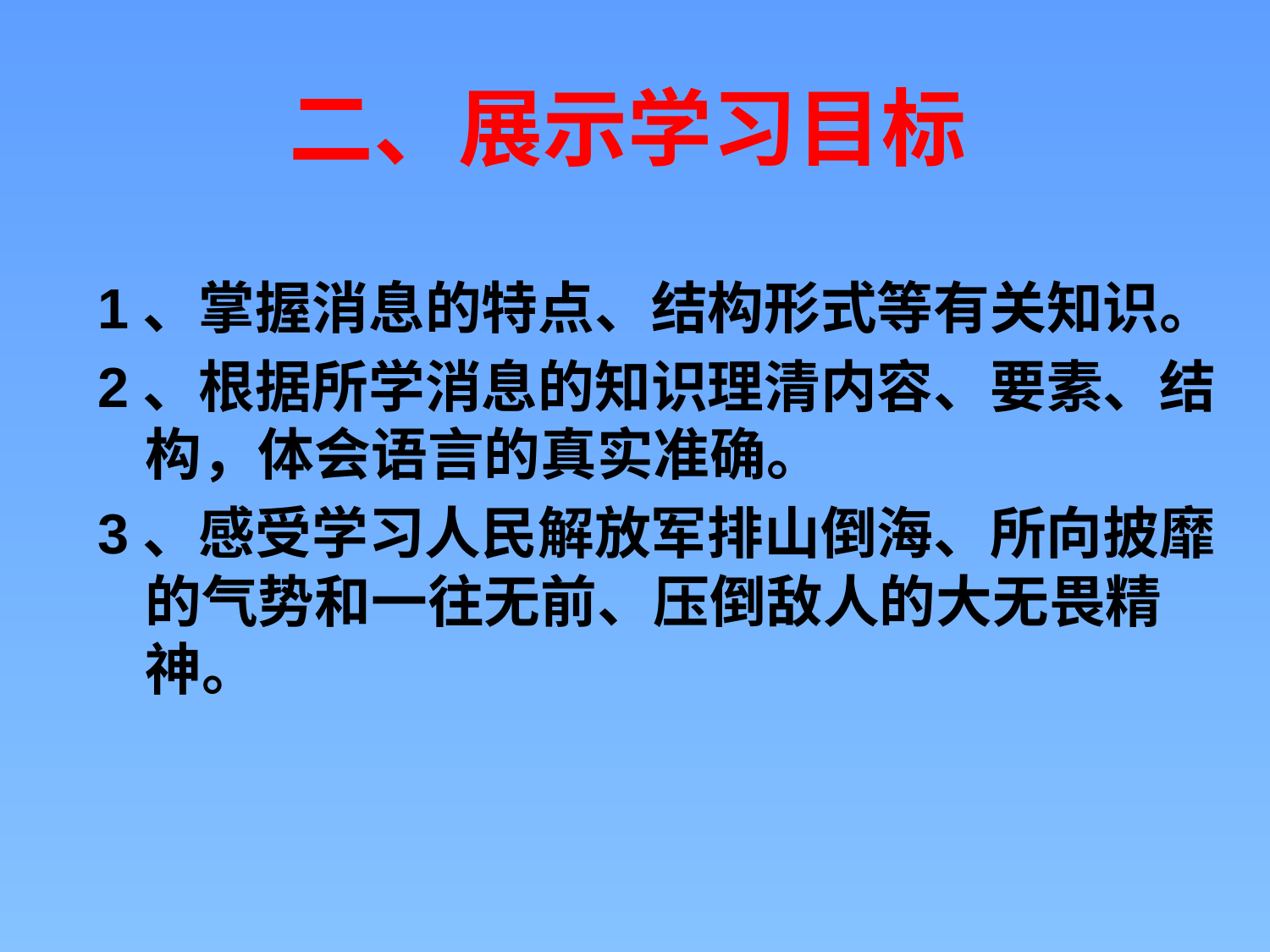

# 二、展示学习目标
1、掌握消息的特点、结构形式等有关知识。
2、根据所学消息的知识理清内容、要素、结构，体会语言的真实准确。
3、感受学习人民解放军排山倒海、所向披靡的气势和一往无前、压倒敌人的大无畏精神。